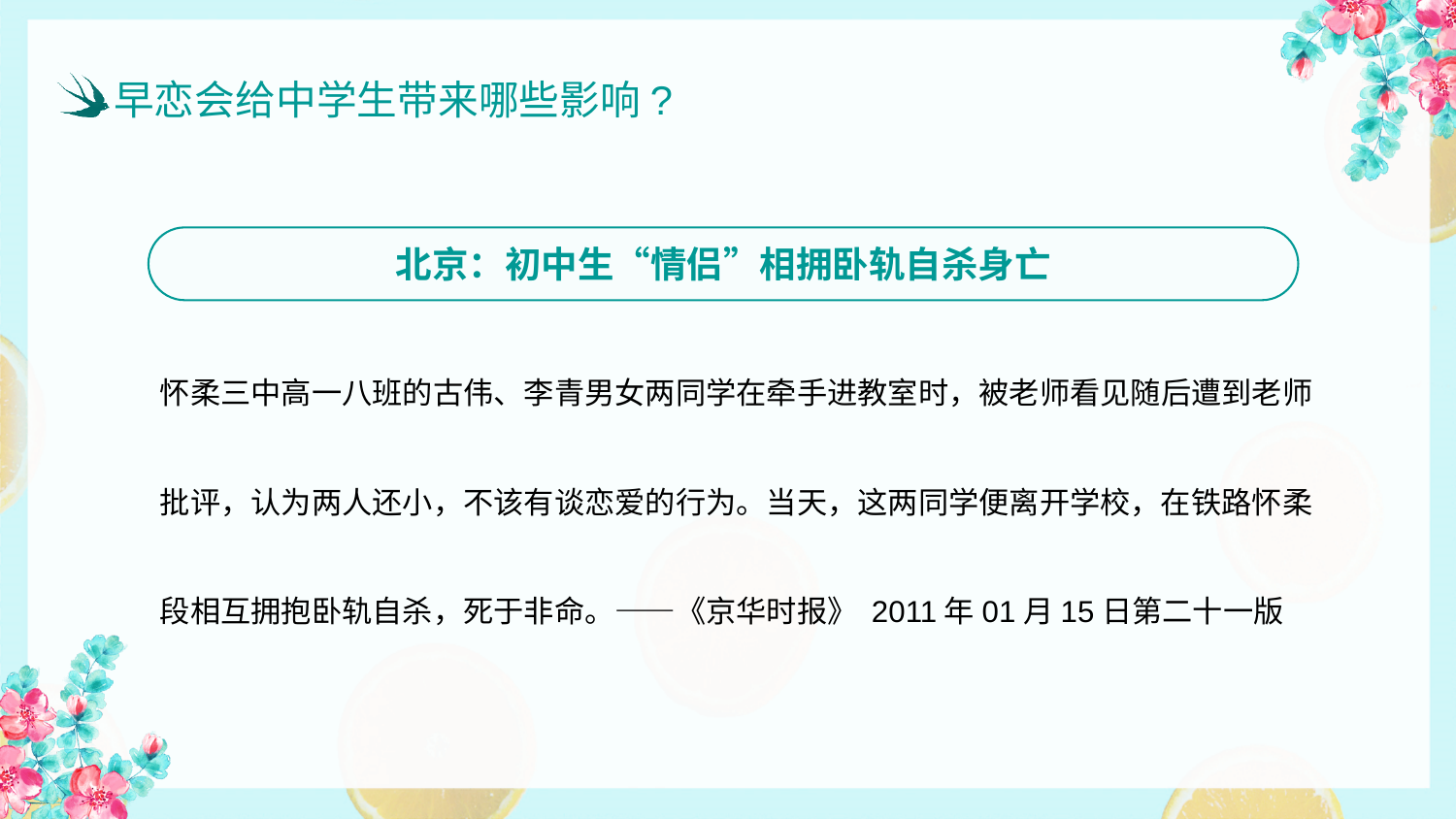

北京：初中生“情侣”相拥卧轨自杀身亡
怀柔三中高一八班的古伟、李青男女两同学在牵手进教室时，被老师看见随后遭到老师批评，认为两人还小，不该有谈恋爱的行为。当天，这两同学便离开学校，在铁路怀柔段相互拥抱卧轨自杀，死于非命。——《京华时报》 2011年01月15日第二十一版